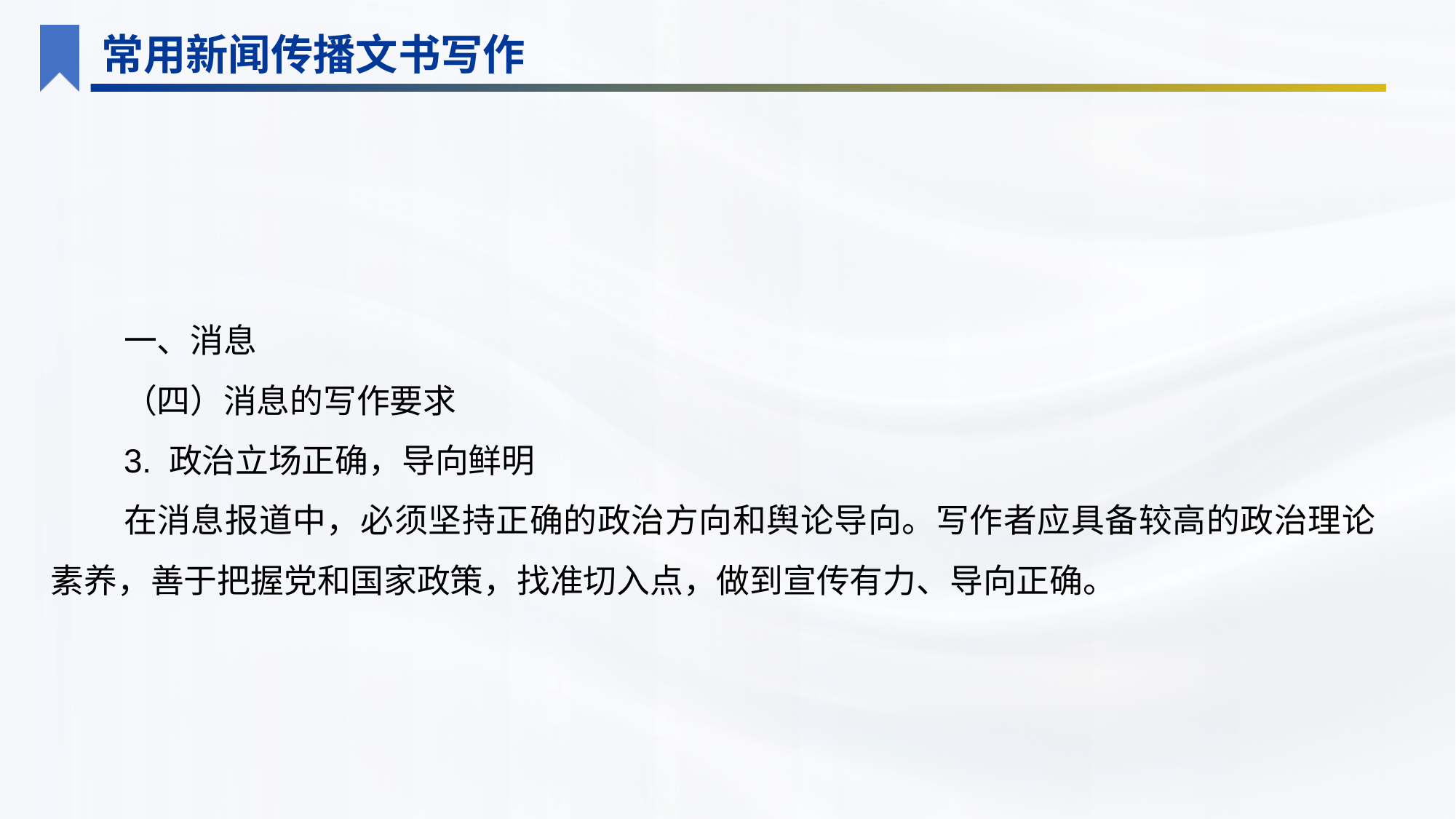

常用新闻传播文书写作
一、消息
（四）消息的写作要求
3. 政治立场正确，导向鲜明
在消息报道中，必须坚持正确的政治方向和舆论导向。写作者应具备较高的政治理论素养，善于把握党和国家政策，找准切入点，做到宣传有力、导向正确。